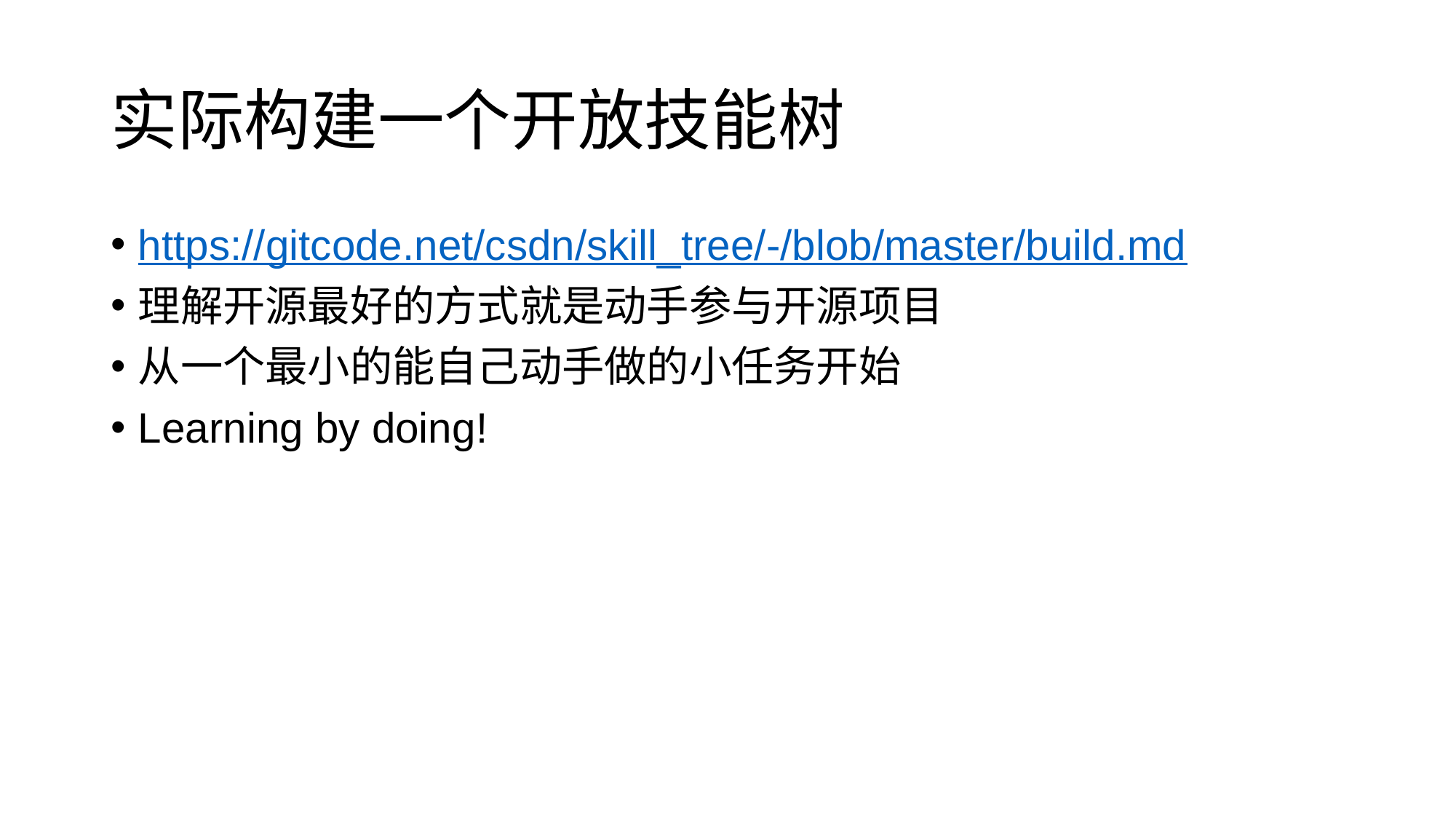

# 实际构建一个开放技能树
https://gitcode.net/csdn/skill_tree/-/blob/master/build.md
理解开源最好的方式就是动手参与开源项目
从一个最小的能自己动手做的小任务开始
Learning by doing!